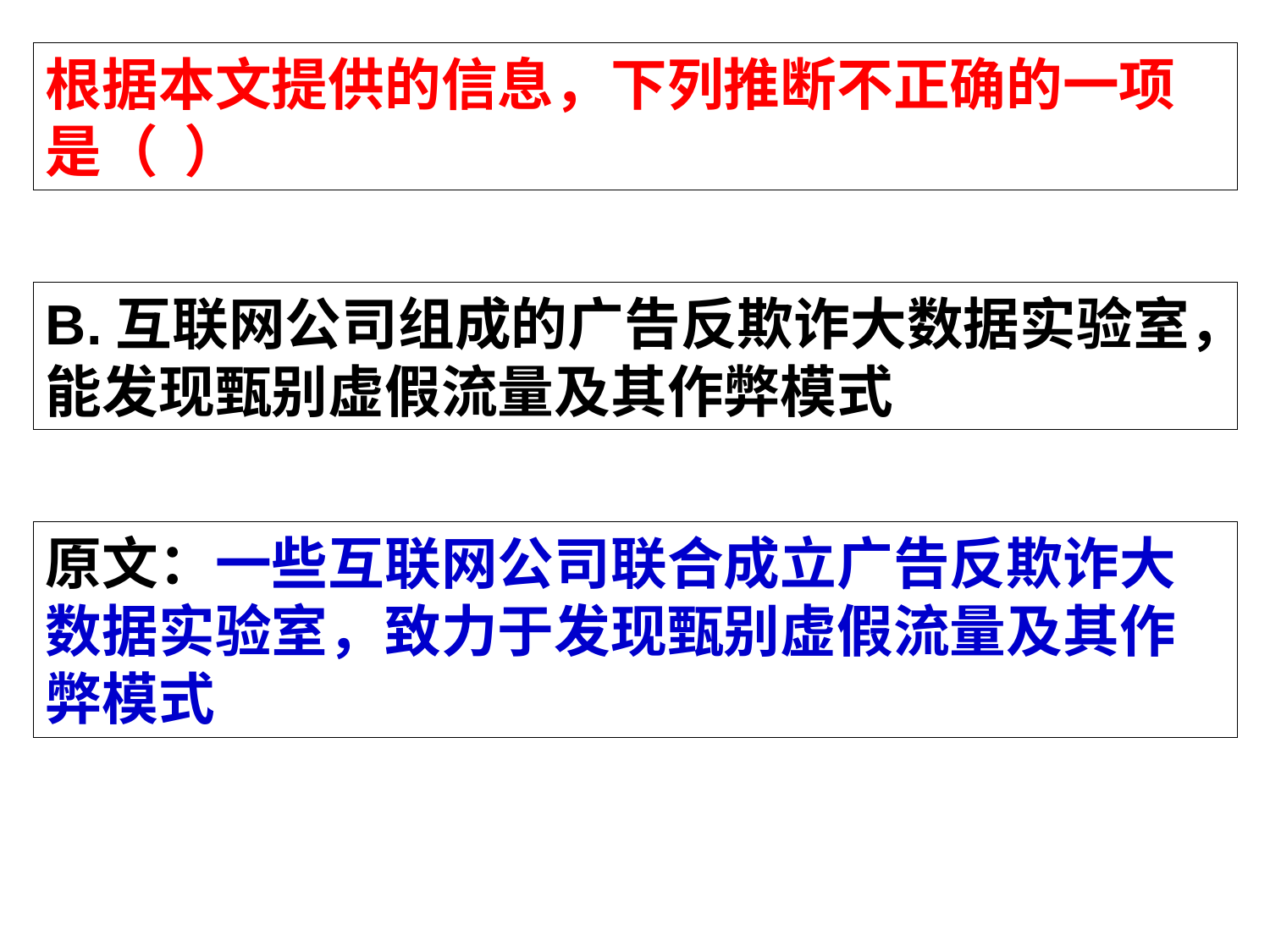

根据本文提供的信息，下列推断不正确的一项是（  ）
B.互联网公司组成的广告反欺诈大数据实验室，能发现甄别虚假流量及其作弊模式
原文：一些互联网公司联合成立广告反欺诈大数据实验室，致力于发现甄别虚假流量及其作弊模式